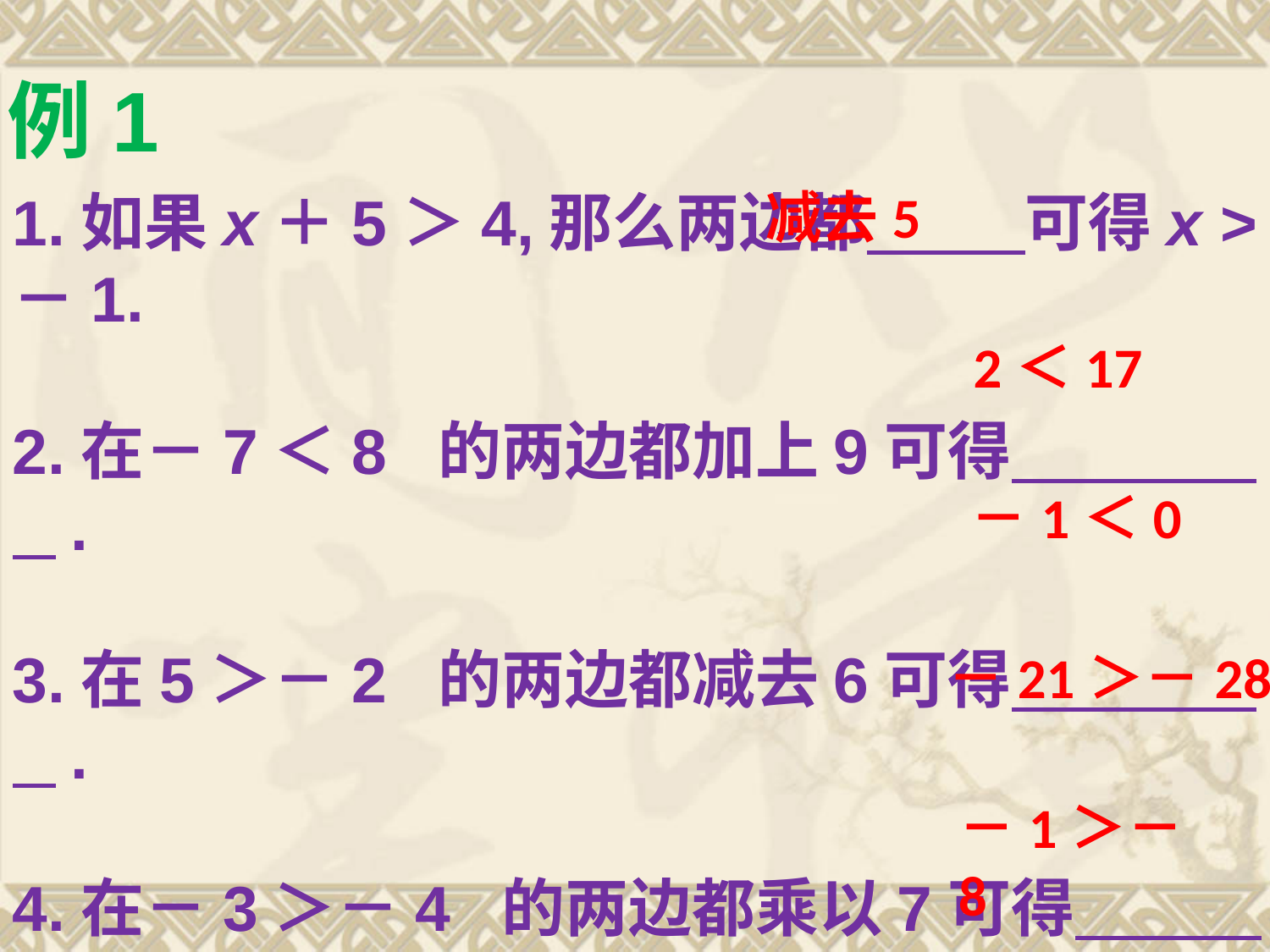

例1
减去5
1.如果x＋5＞4,那么两边都           可得x >－1.

2.在－7＜8  的两边都加上9可得                     .

3.在5＞－2  的两边都减去6可得                     .

4.在－3＞－4  的两边都乘以7可得                 .

5.在－8＜0  的两边都除以8 可得                    .
2＜17
－1＜0
－21＞－28
－1＞－8